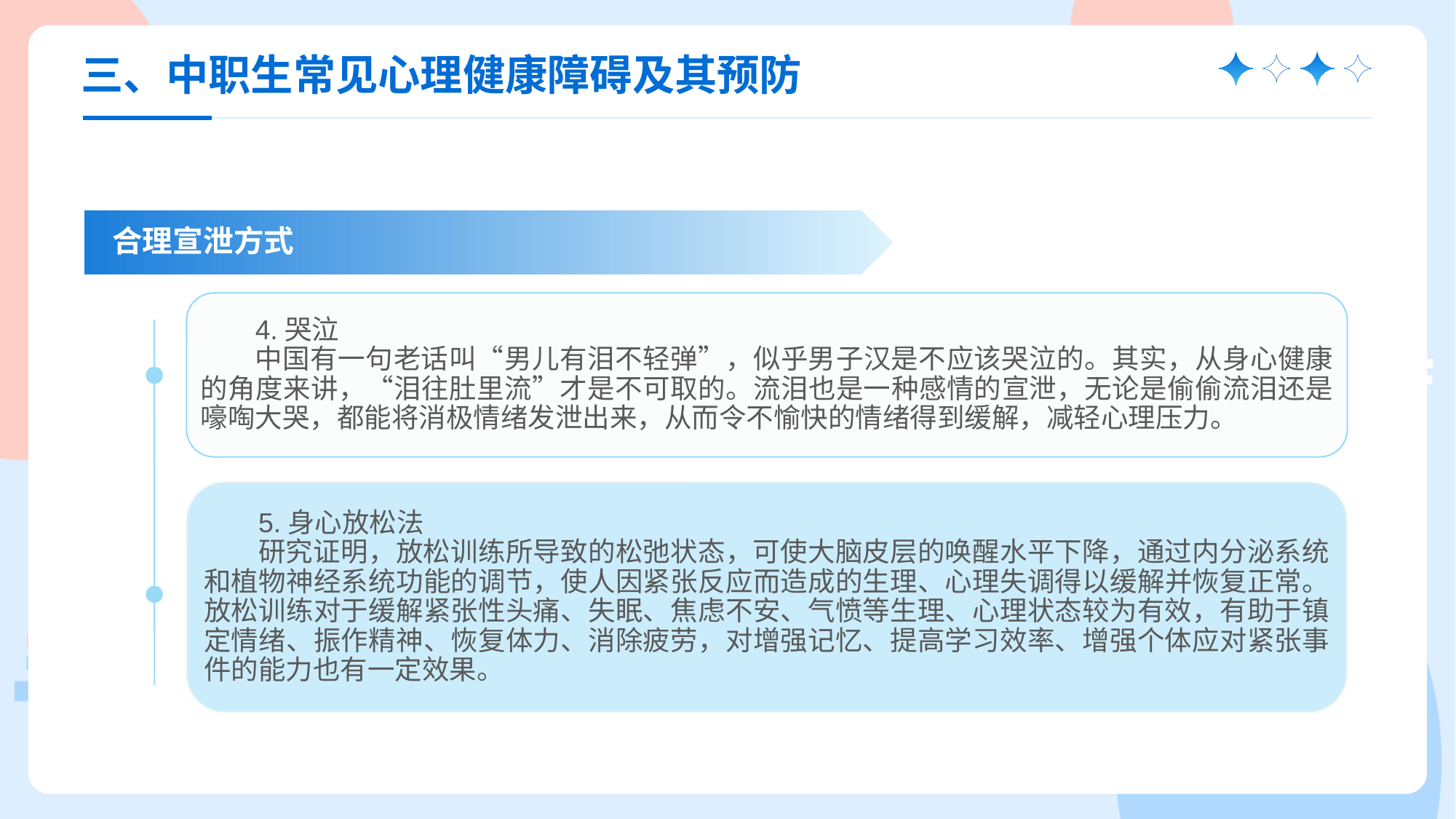

三、中职生常见心理健康障碍及其预防
合理宣泄方式
4.哭泣
中国有一句老话叫“男儿有泪不轻弹”，似乎男子汉是不应该哭泣的。其实，从身心健康的角度来讲，“泪往肚里流”才是不可取的。流泪也是一种感情的宣泄，无论是偷偷流泪还是嚎啕大哭，都能将消极情绪发泄出来，从而令不愉快的情绪得到缓解，减轻心理压力。

5.身心放松法
研究证明，放松训练所导致的松弛状态，可使大脑皮层的唤醒水平下降，通过内分泌系统和植物神经系统功能的调节，使人因紧张反应而造成的生理、心理失调得以缓解并恢复正常。放松训练对于缓解紧张性头痛、失眠、焦虑不安、气愤等生理、心理状态较为有效，有助于镇定情绪、振作精神、恢复体力、消除疲劳，对增强记忆、提高学习效率、增强个体应对紧张事件的能力也有一定效果。